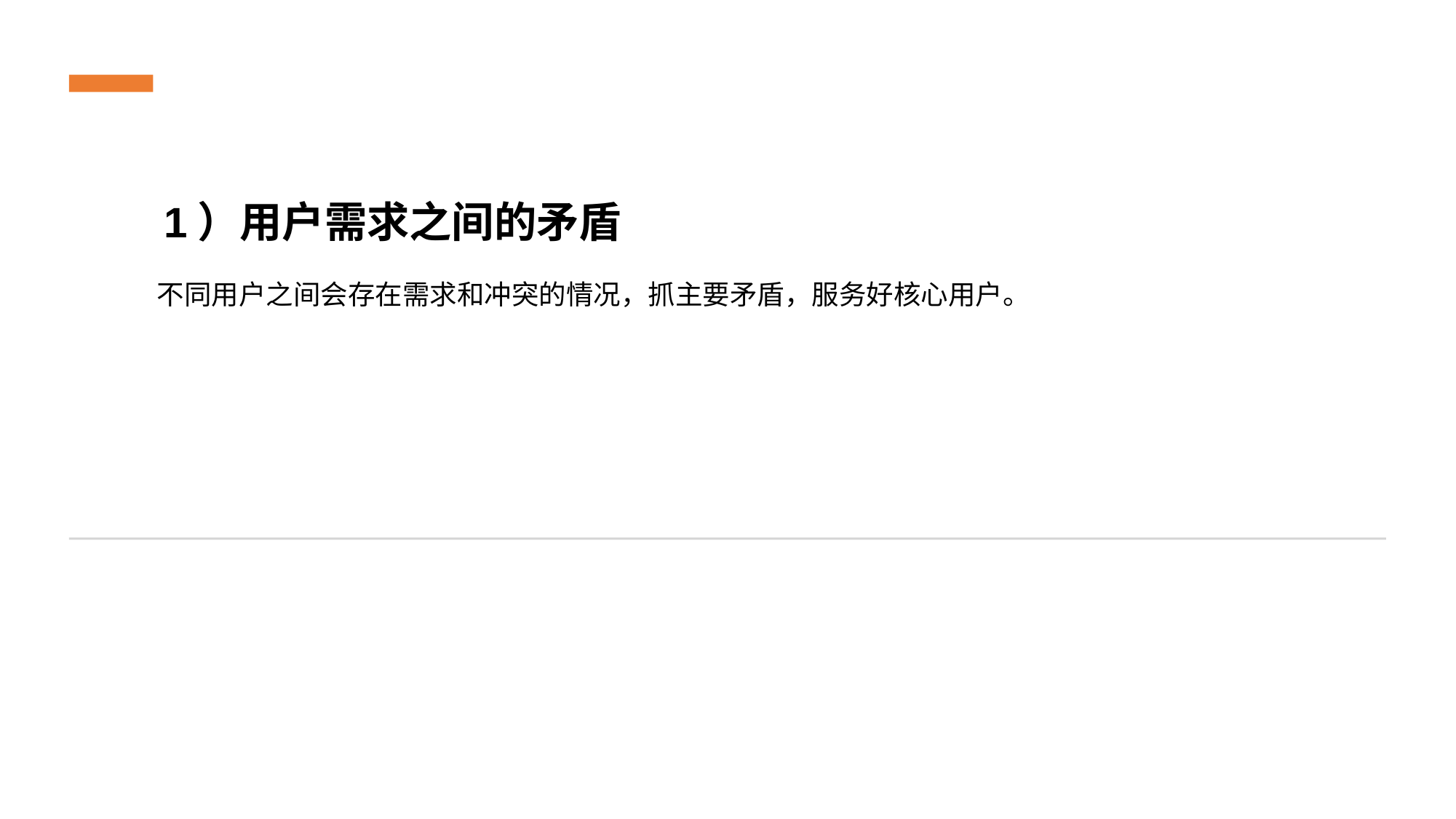

1）用户需求之间的矛盾
不同用户之间会存在需求和冲突的情况，抓主要矛盾，服务好核心用户。